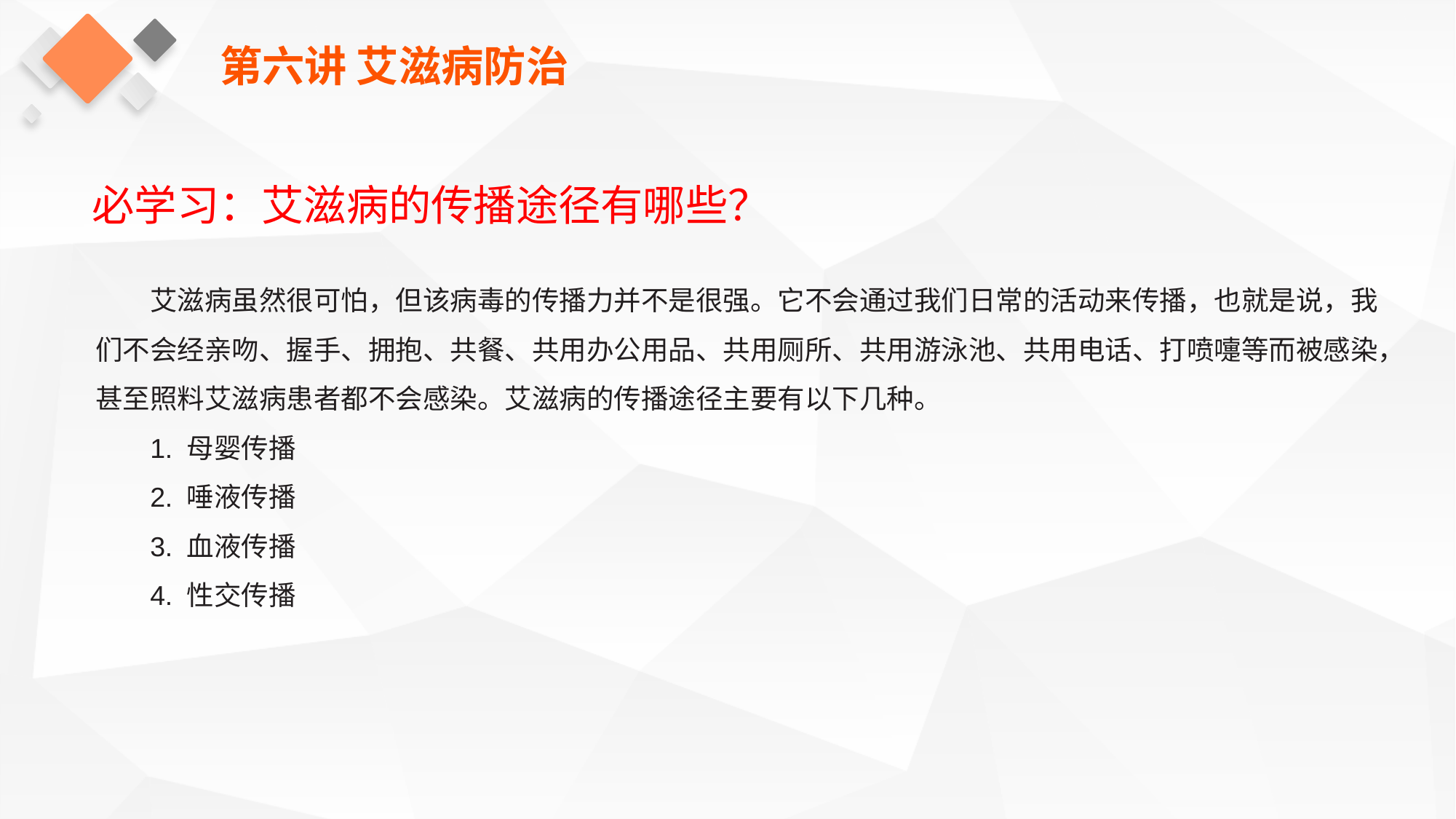

第六讲 艾滋病防治
必学习：艾滋病的传播途径有哪些？
艾滋病虽然很可怕，但该病毒的传播力并不是很强。它不会通过我们日常的活动来传播，也就是说，我们不会经亲吻、握手、拥抱、共餐、共用办公用品、共用厕所、共用游泳池、共用电话、打喷嚏等而被感染，甚至照料艾滋病患者都不会感染。艾滋病的传播途径主要有以下几种。
1. 母婴传播
2. 唾液传播
3. 血液传播
4. 性交传播